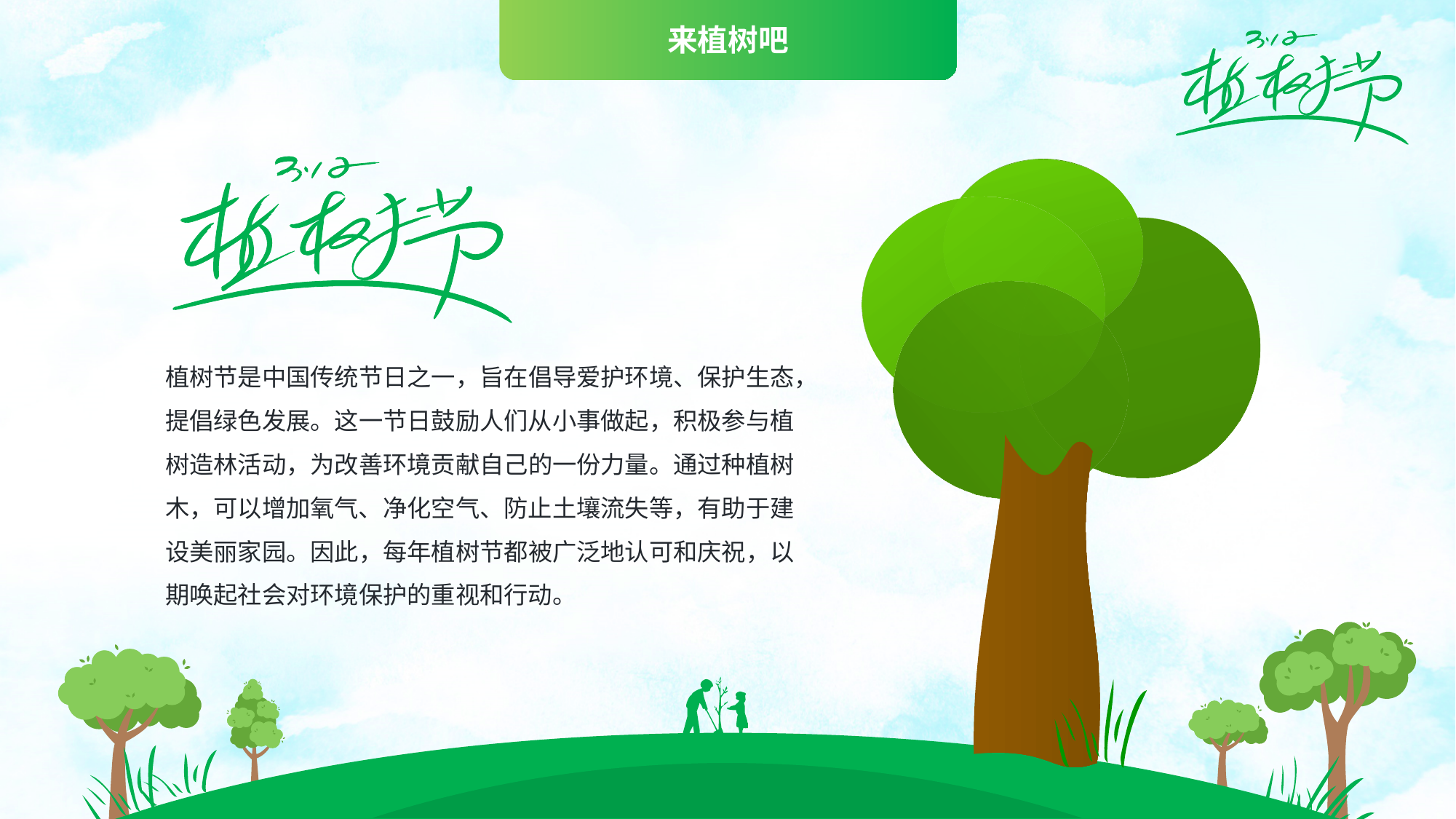

来植树吧

植树节是中国传统节日之一，旨在倡导爱护环境、保护生态，提倡绿色发展。这一节日鼓励人们从小事做起，积极参与植树造林活动，为改善环境贡献自己的一份力量。通过种植树木，可以增加氧气、净化空气、防止土壤流失等，有助于建设美丽家园。因此，每年植树节都被广泛地认可和庆祝，以期唤起社会对环境保护的重视和行动。